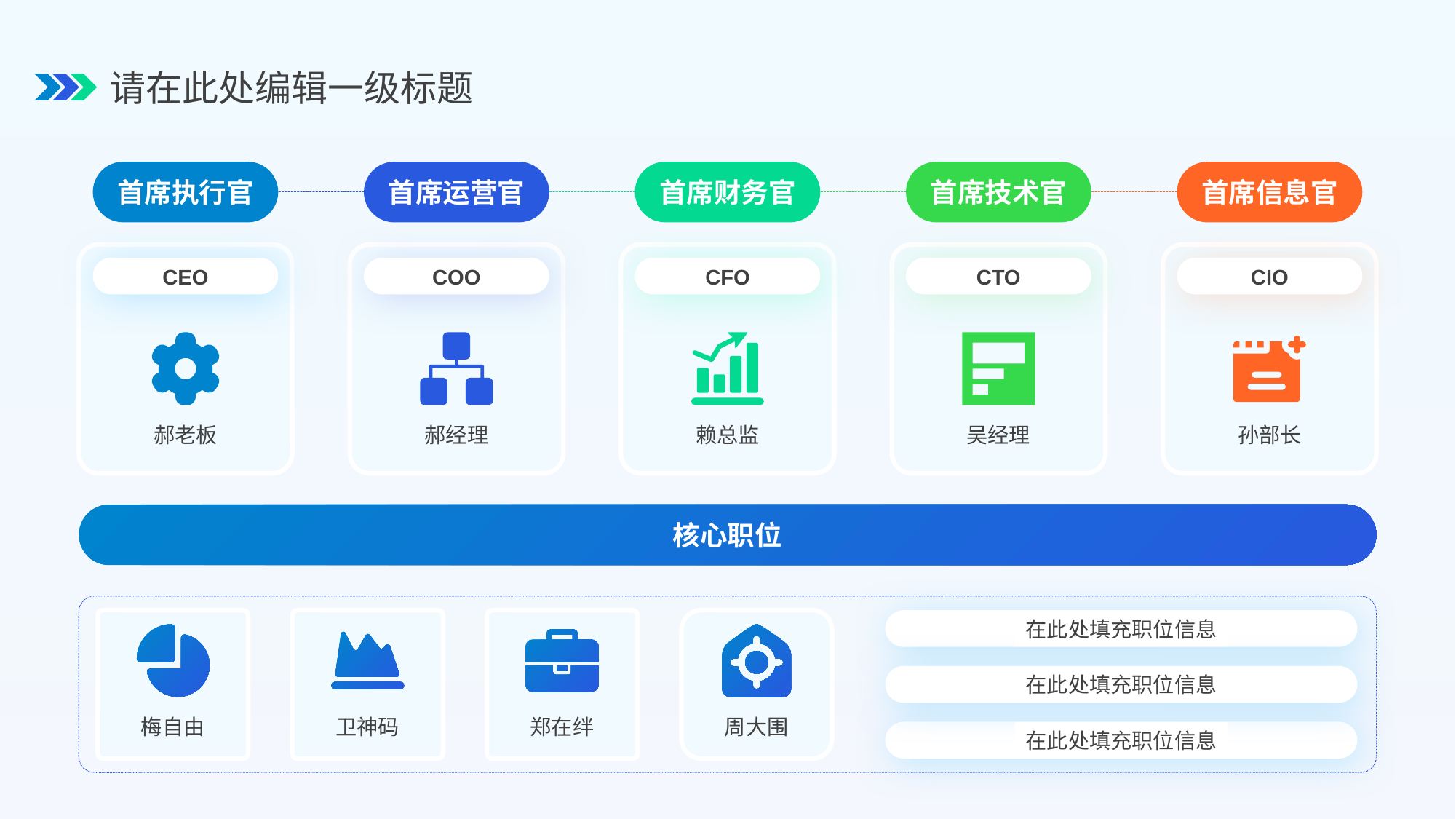

请在此处编辑一级标题

首席执行官
首席运营官
首席财务官
首席技术官
首席信息官

CEO
COO
CFO
CTO
CIO

郝老板
郝经理
赖总监
吴经理
孙部长
核心职位

在此处填充职位信息
在此处填充职位信息

在此处填充职位信息

梅自由
卫神码
郑在绊
周大围